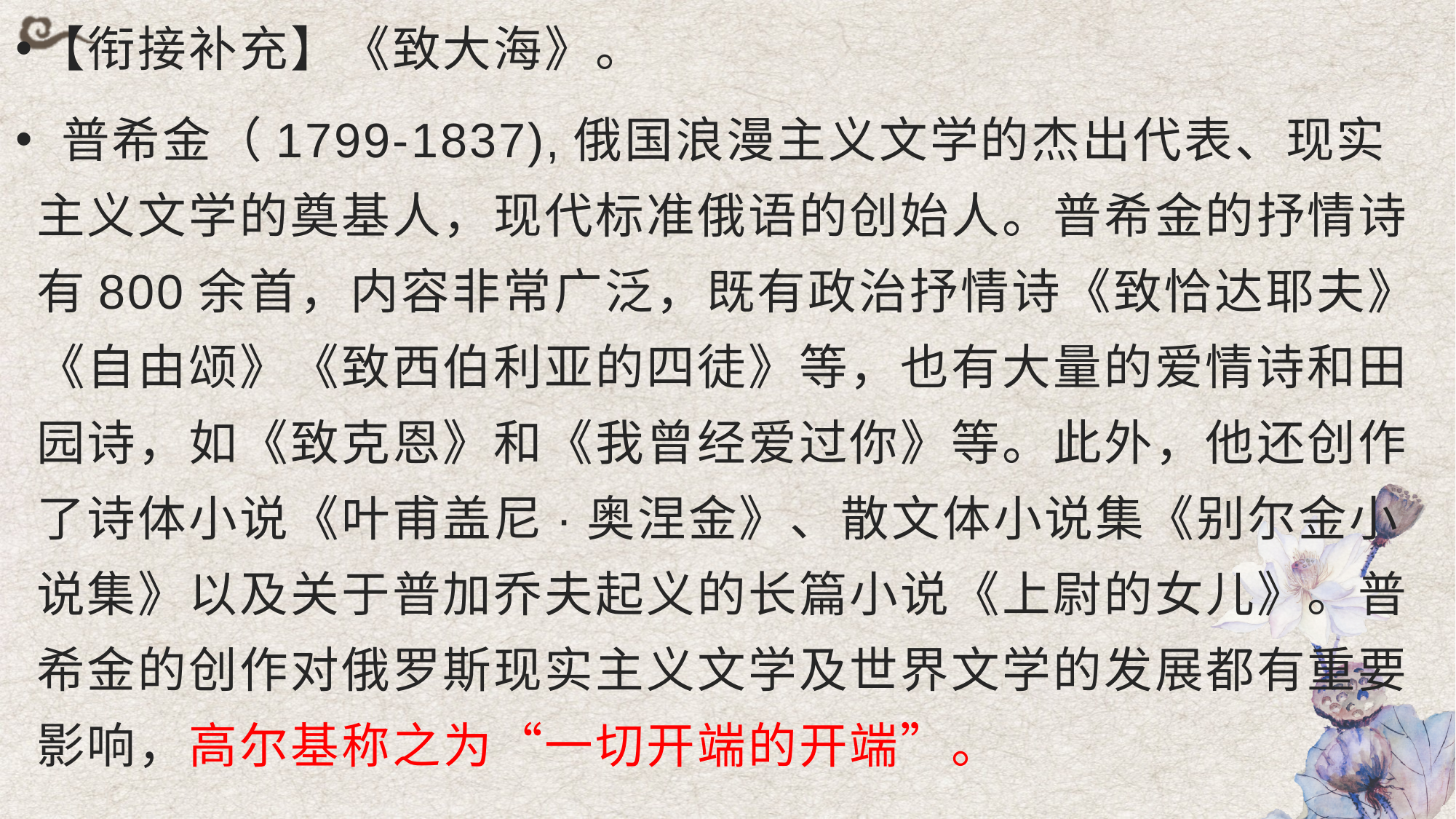

【衔接补充】《致大海》。
 普希金（1799-1837),俄国浪漫主义文学的杰出代表、现实主义文学的奠基人，现代标准俄语的创始人。普希金的抒情诗有800余首，内容非常广泛，既有政治抒情诗《致恰达耶夫》《自由颂》《致西伯利亚的四徒》等，也有大量的爱情诗和田园诗，如《致克恩》和《我曾经爱过你》等。此外，他还创作了诗体小说《叶甫盖尼·奥涅金》、散文体小说集《别尔金小说集》以及关于普加乔夫起义的长篇小说《上尉的女儿》。普希金的创作对俄罗斯现实主义文学及世界文学的发展都有重要影响，高尔基称之为“一切开端的开端”。
#